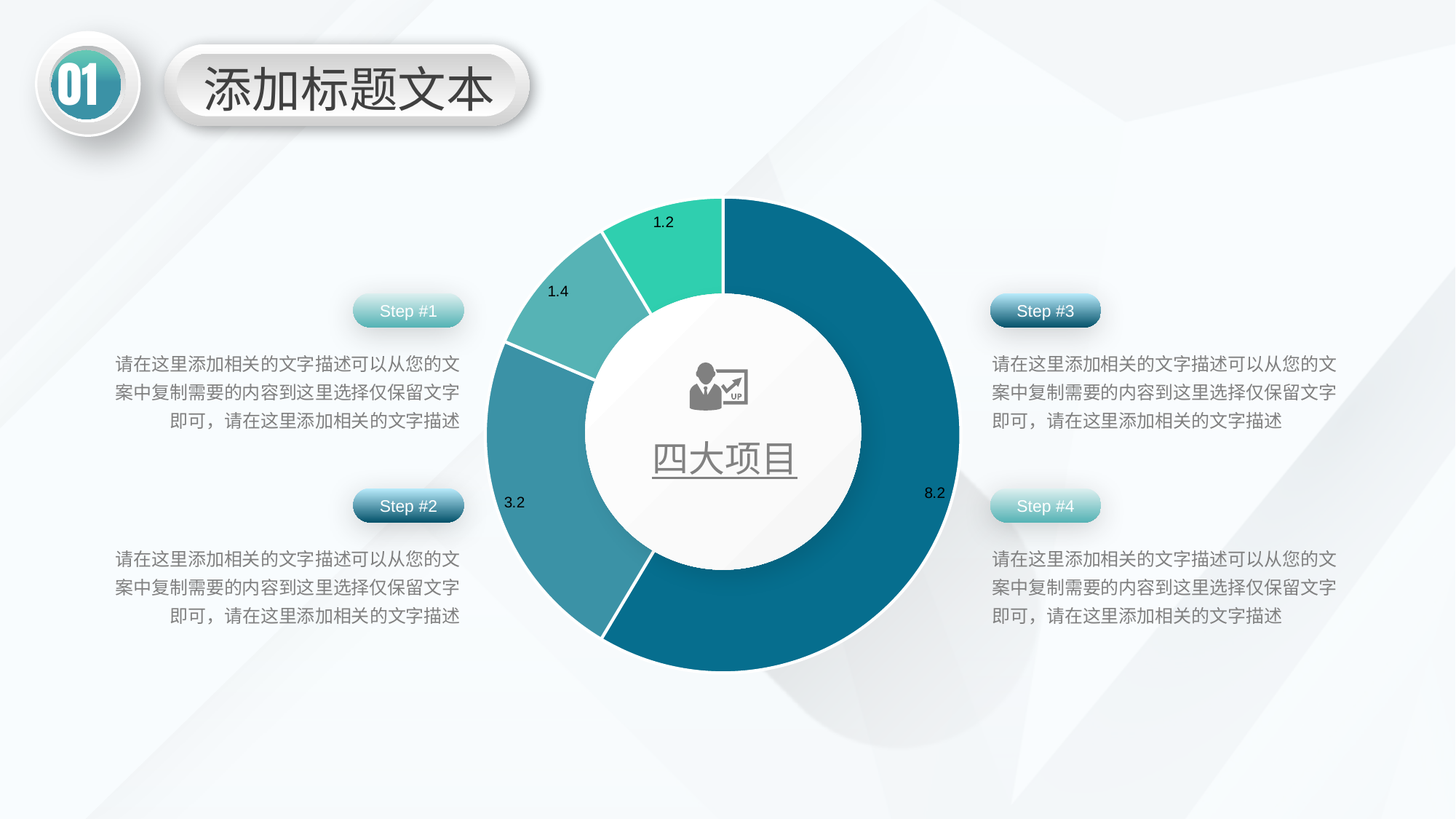

01

添加标题文本

### Chart

| Category | 销售额 |
|---|---|
| 第一季度 | 8.2 |
| 第二季度 | 3.2 |
| 第三季度 | 1.4 |
| 第四季度 | 1.2 |
Step #1
Step #3

请在这里添加相关的文字描述可以从您的文案中复制需要的内容到这里选择仅保留文字即可，请在这里添加相关的文字描述
请在这里添加相关的文字描述可以从您的文案中复制需要的内容到这里选择仅保留文字即可，请在这里添加相关的文字描述

四大项目
Step #2
Step #4
请在这里添加相关的文字描述可以从您的文案中复制需要的内容到这里选择仅保留文字即可，请在这里添加相关的文字描述
请在这里添加相关的文字描述可以从您的文案中复制需要的内容到这里选择仅保留文字即可，请在这里添加相关的文字描述